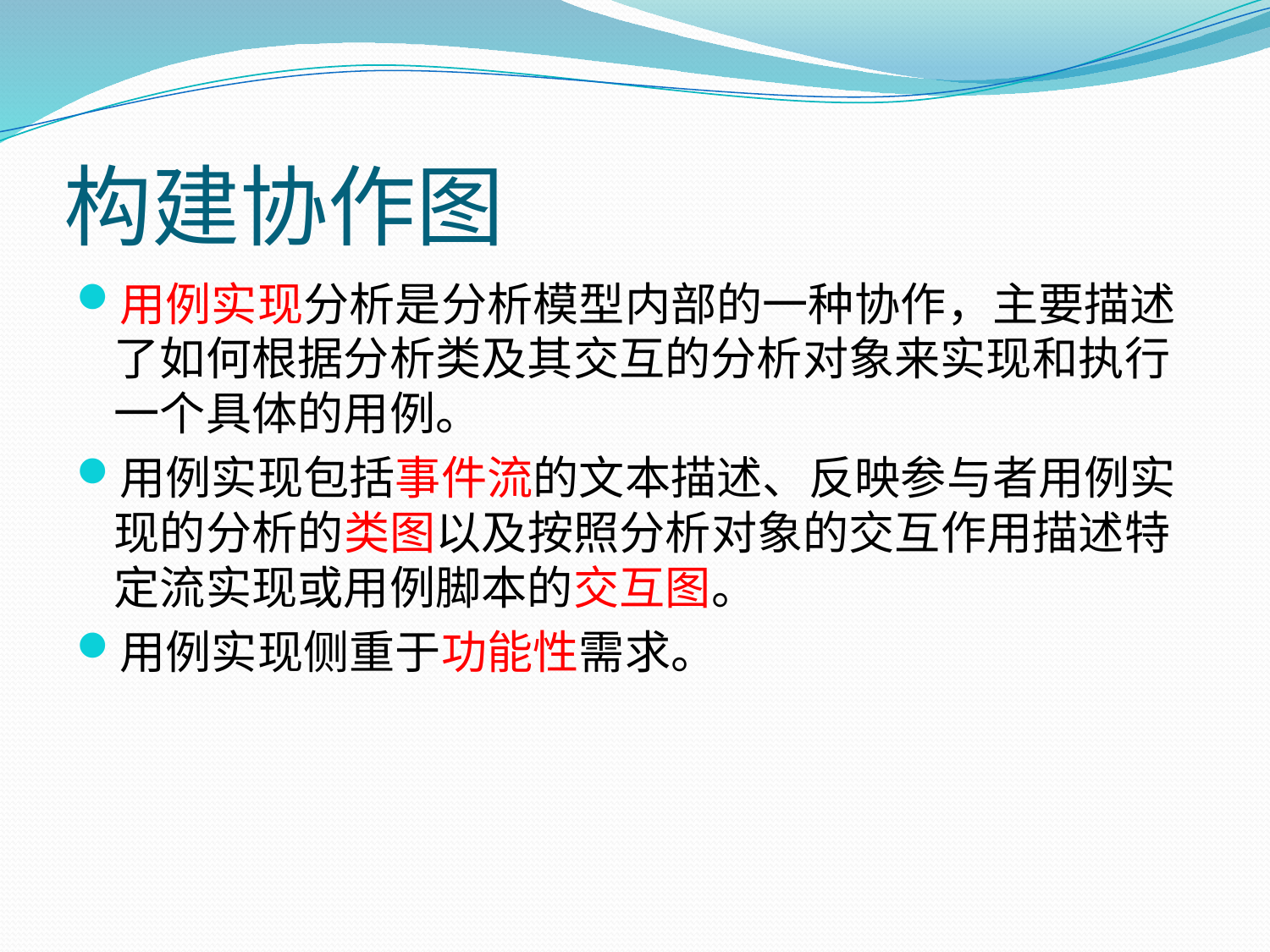

# 构建协作图
用例实现分析是分析模型内部的一种协作，主要描述了如何根据分析类及其交互的分析对象来实现和执行一个具体的用例。
用例实现包括事件流的文本描述、反映参与者用例实现的分析的类图以及按照分析对象的交互作用描述特定流实现或用例脚本的交互图。
用例实现侧重于功能性需求。